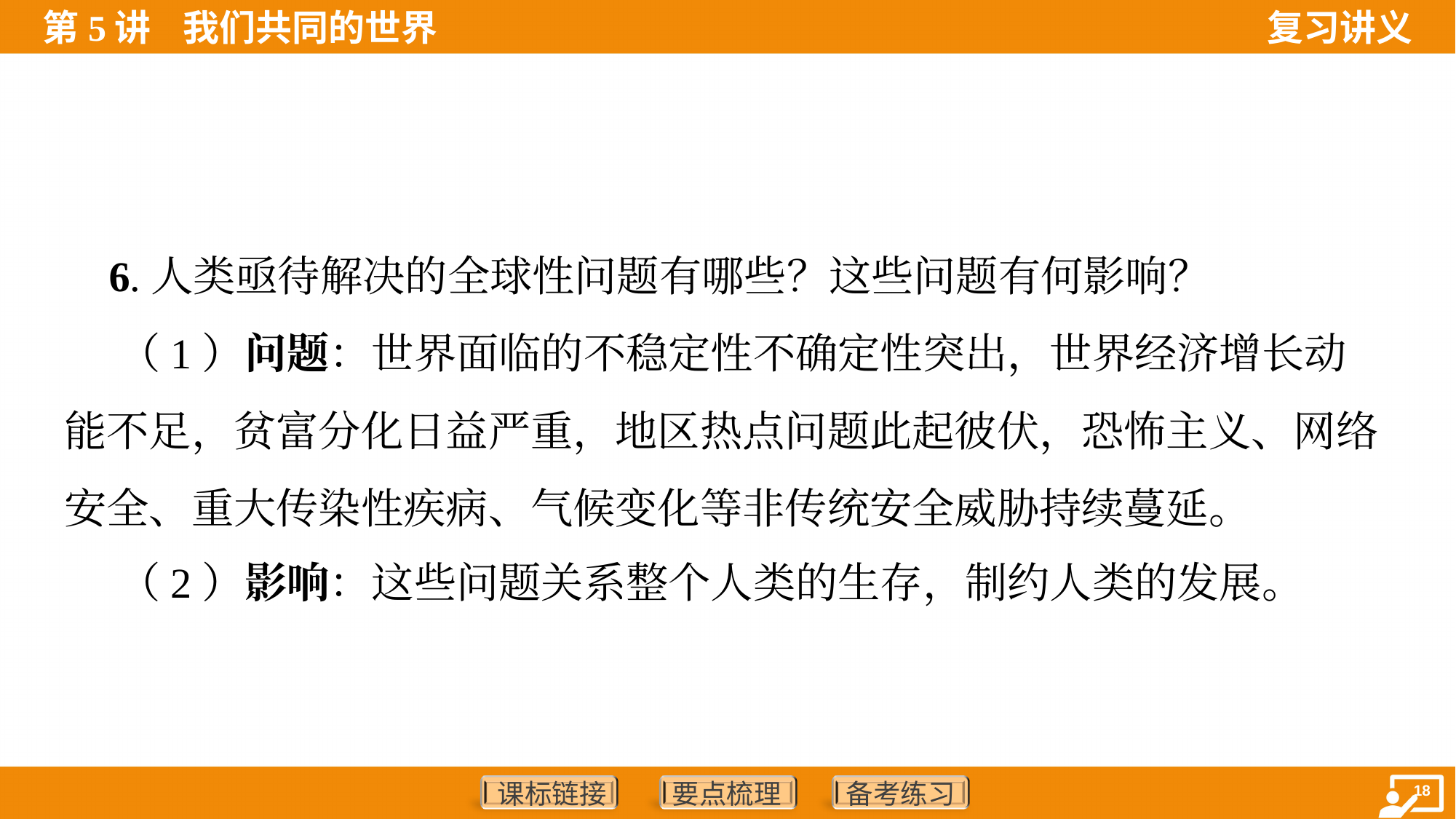

6.人类亟待解决的全球性问题有哪些？这些问题有何影响？
    （1）问题：世界面临的不稳定性不确定性突出，世界经济增长动
能不足，贫富分化日益严重，地区热点问题此起彼伏，恐怖主义、网络
安全、重大传染性疾病、气候变化等非传统安全威胁持续蔓延。
    （2）影响：这些问题关系整个人类的生存，制约人类的发展。